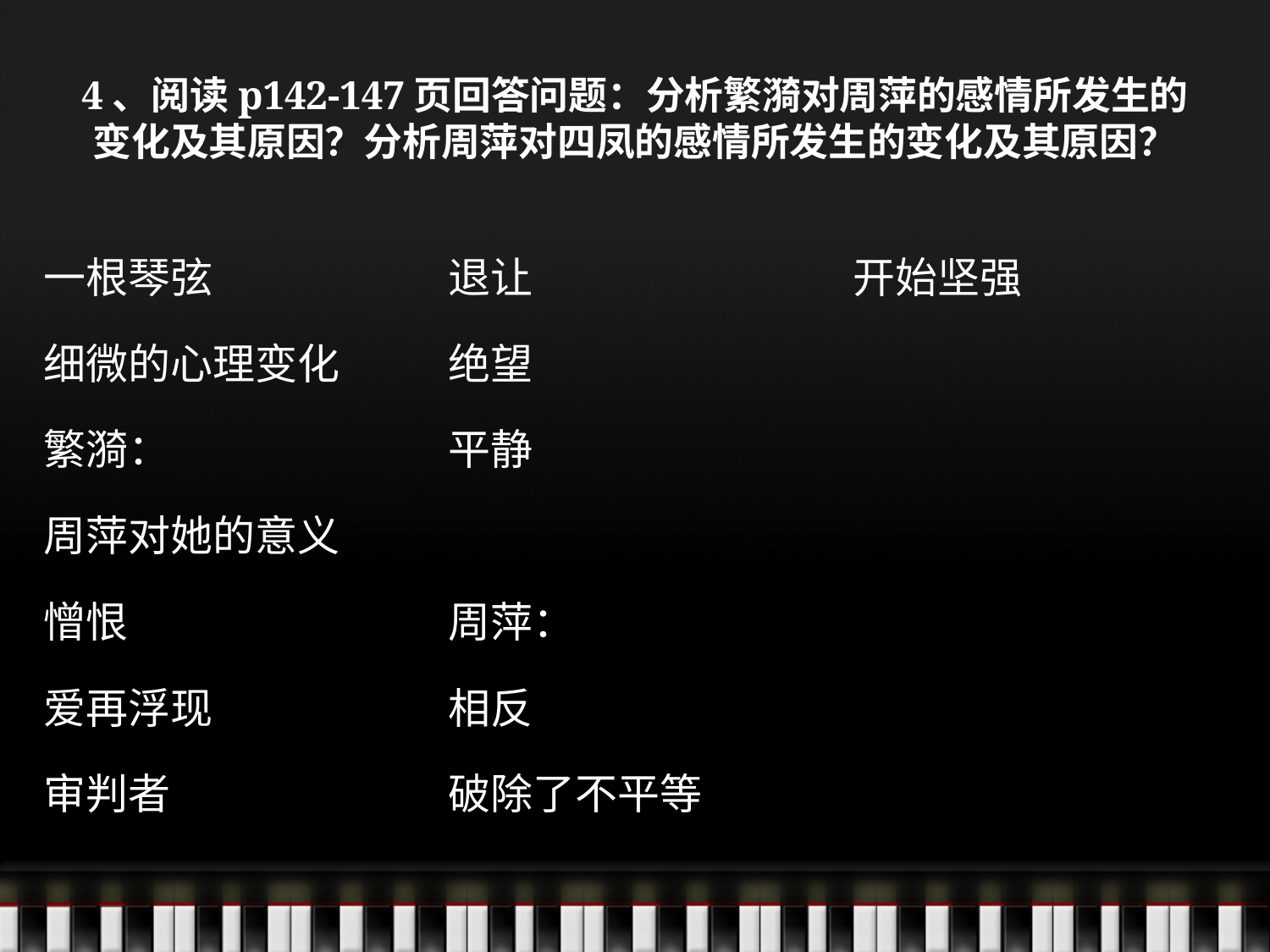

# 4、阅读p142-147页回答问题：分析繁漪对周萍的感情所发生的变化及其原因？分析周萍对四凤的感情所发生的变化及其原因？
一根琴弦
细微的心理变化
繁漪：
周萍对她的意义
憎恨
爱再浮现
审判者
退让
绝望
平静

周萍：
相反
破除了不平等
开始坚强